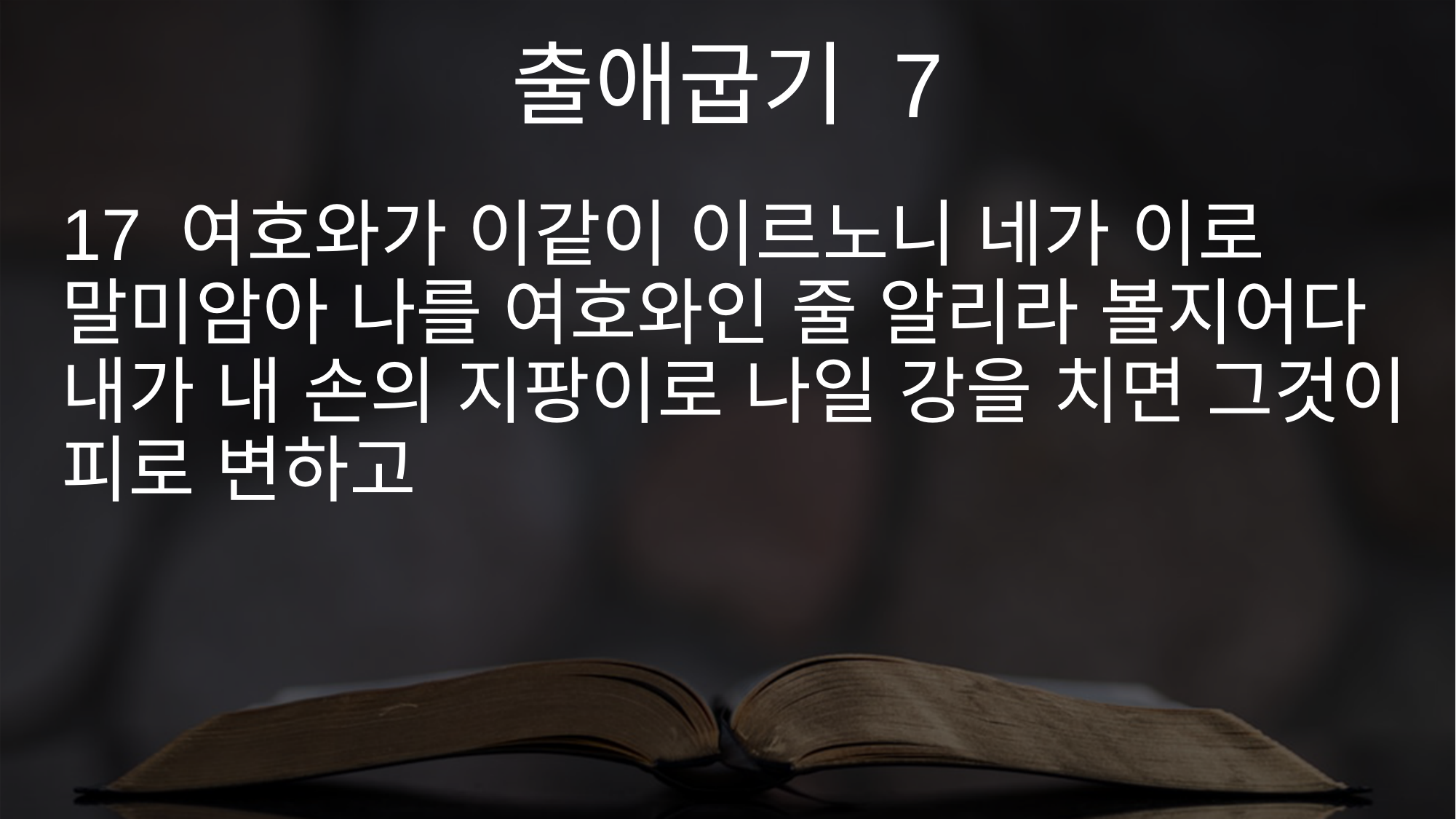

출애굽기 7
17 여호와가 이같이 이르노니 네가 이로 말미암아 나를 여호와인 줄 알리라 볼지어다 내가 내 손의 지팡이로 나일 강을 치면 그것이 피로 변하고